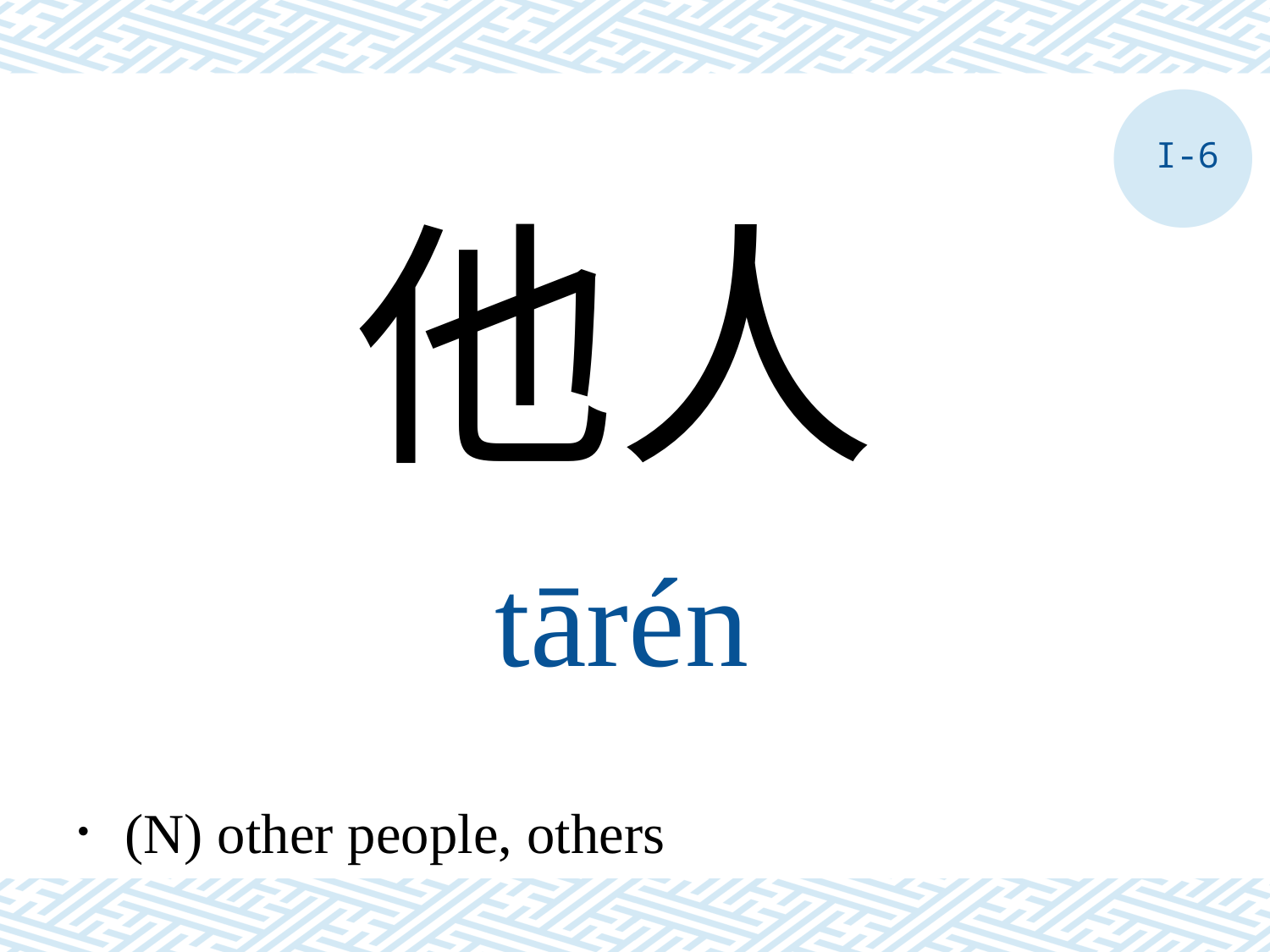

I-6

他人
tārén
．(N) other people, others